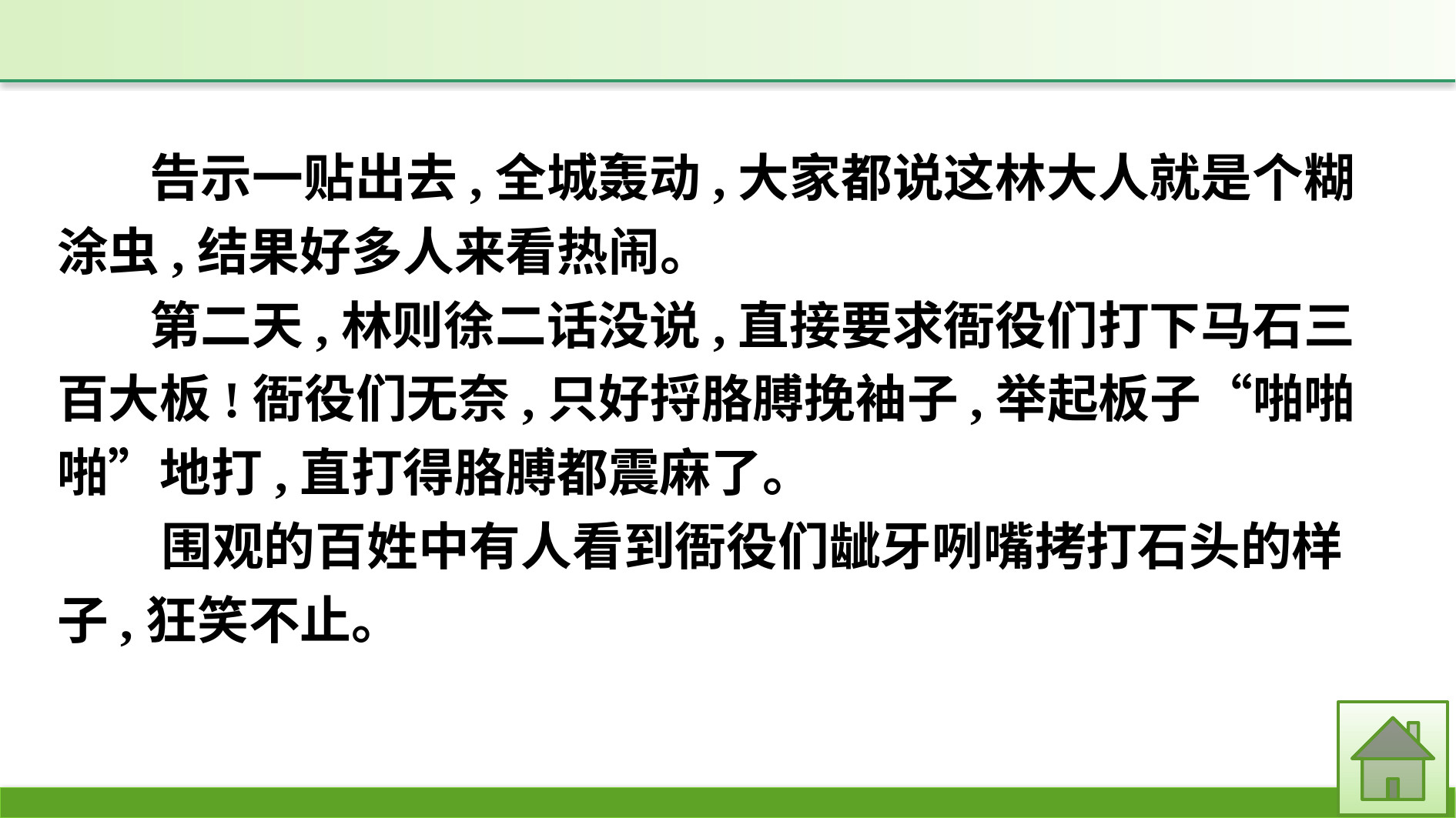

告示一贴出去,全城轰动,大家都说这林大人就是个糊涂虫,结果好多人来看热闹。
   第二天,林则徐二话没说,直接要求衙役们打下马石三百大板!衙役们无奈,只好捋胳膊挽袖子,举起板子“啪啪啪”地打,直打得胳膊都震麻了。
    围观的百姓中有人看到衙役们龇牙咧嘴拷打石头的样子,狂笑不止。